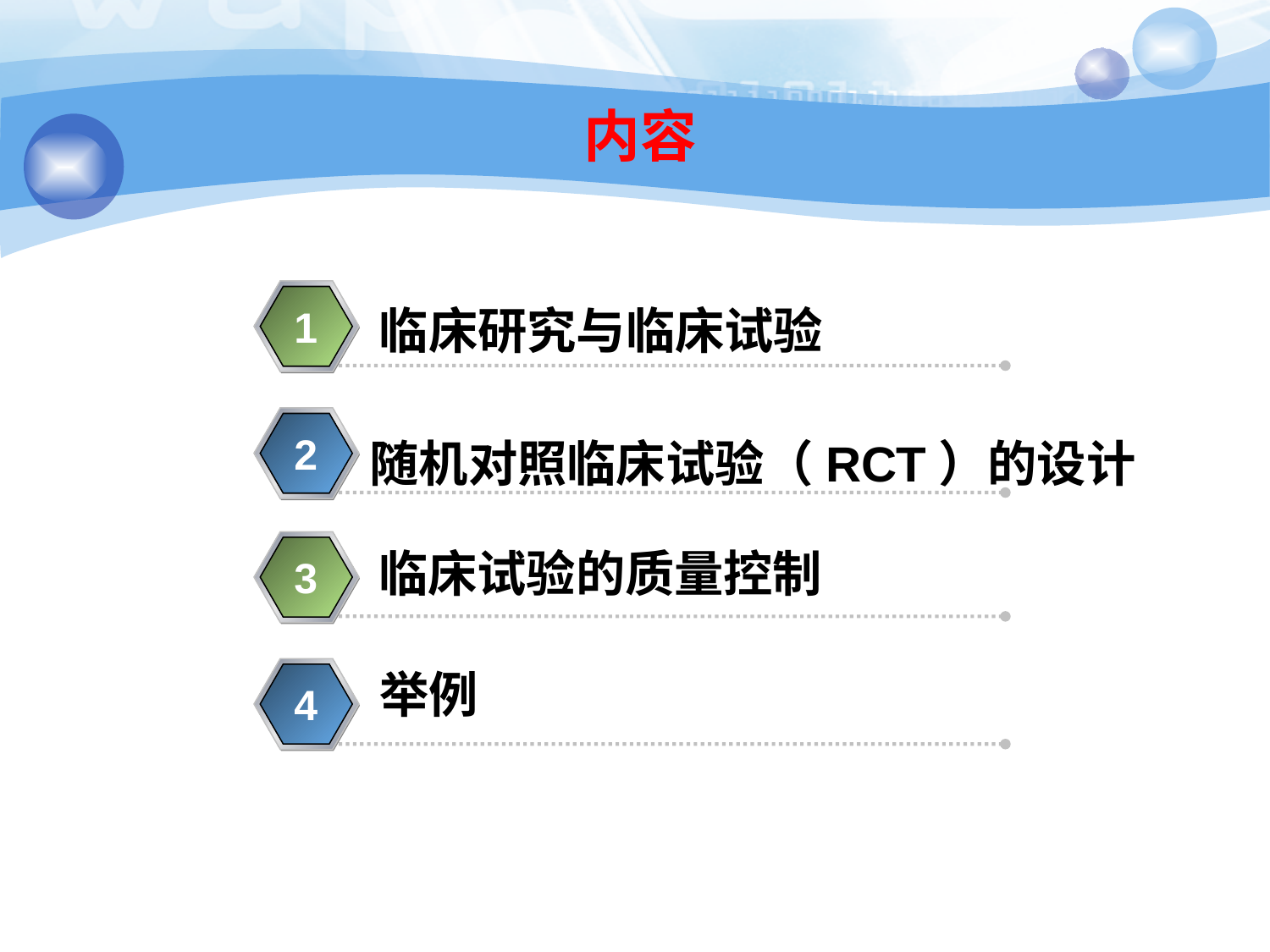

# 内容

    临床研究与临床试验
1

2
    随机对照临床试验（RCT）的设计

临床试验的质量控制

3

举例

4